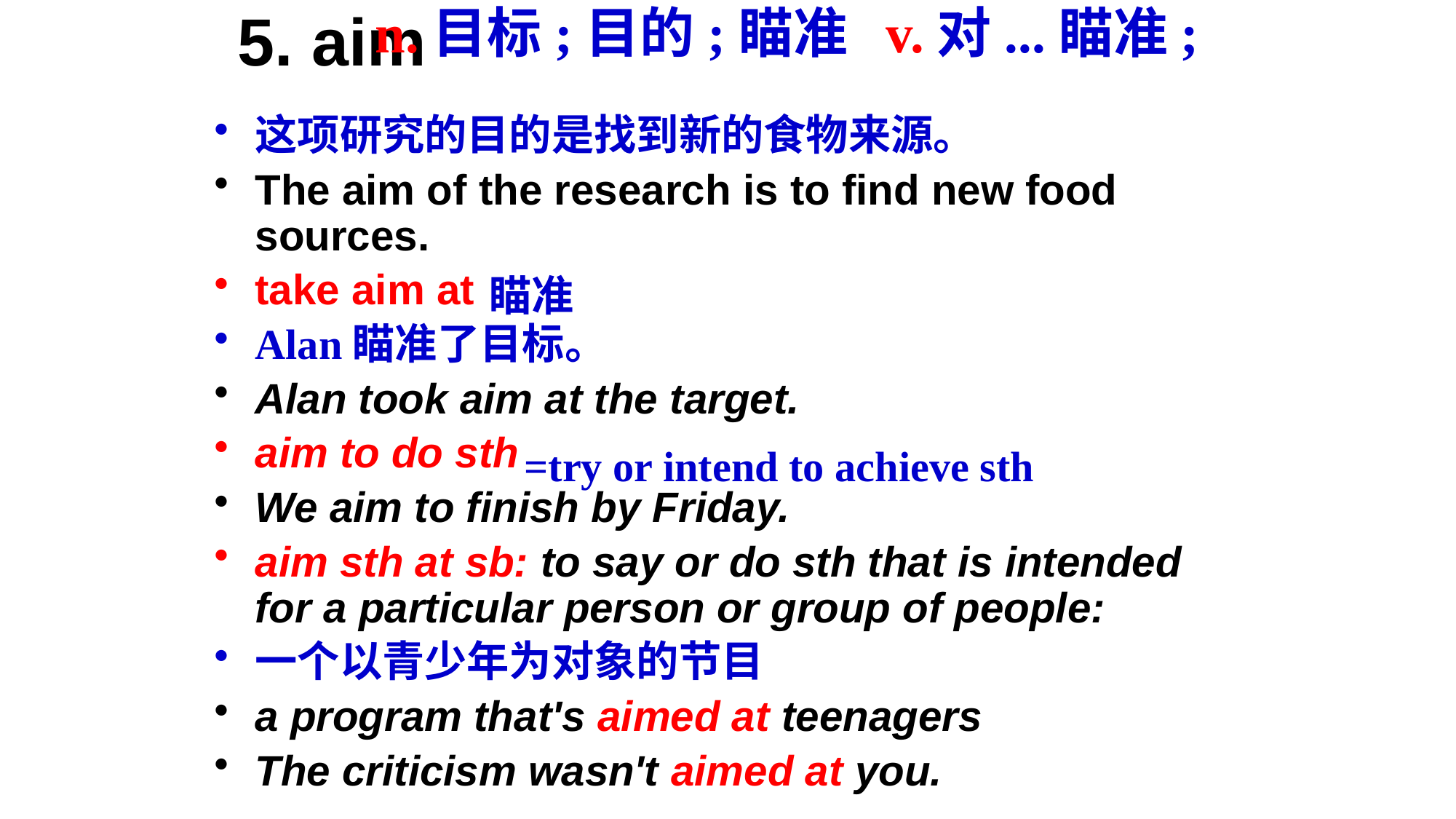

n.目标;目的;瞄准  v.对...瞄准;

# 5. aim
这项研究的目的是找到新的食物来源。
The aim of the research is to find new food sources.
take aim at
Alan瞄准了目标。
Alan took aim at the target.
aim to do sth
We aim to finish by Friday.
aim sth at sb: to say or do sth that is intended for a particular person or group of people:
一个以青少年为对象的节目
a program that's aimed at teenagers
The criticism wasn't aimed at you.
瞄准
=try or intend to achieve sth